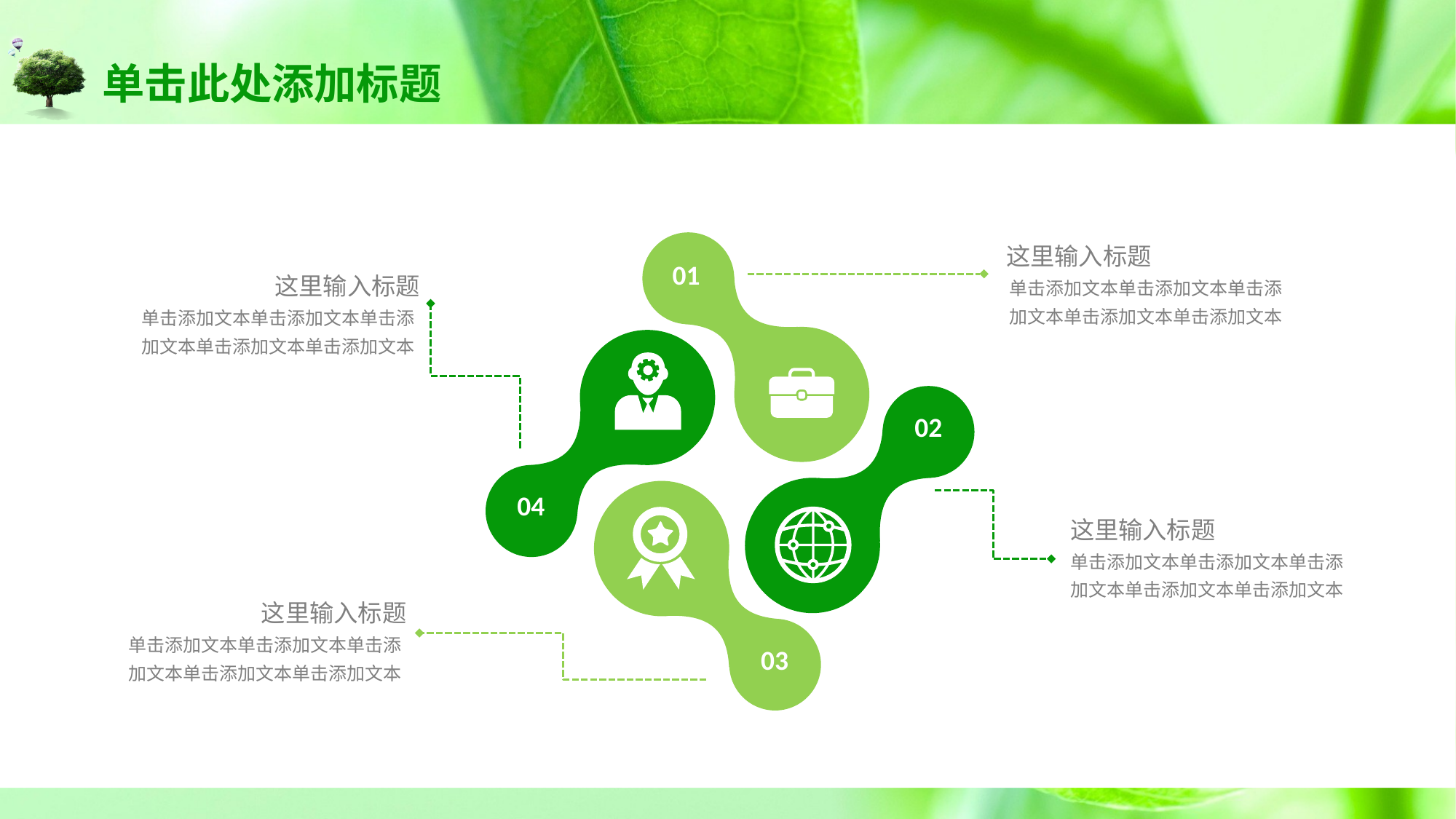

# 单击此处添加标题

这里输入标题
01
单击添加文本单击添加文本单击添加文本单击添加文本单击添加文本
这里输入标题
单击添加文本单击添加文本单击添加文本单击添加文本单击添加文本

02

04

这里输入标题
单击添加文本单击添加文本单击添加文本单击添加文本单击添加文本
这里输入标题
单击添加文本单击添加文本单击添加文本单击添加文本单击添加文本
03